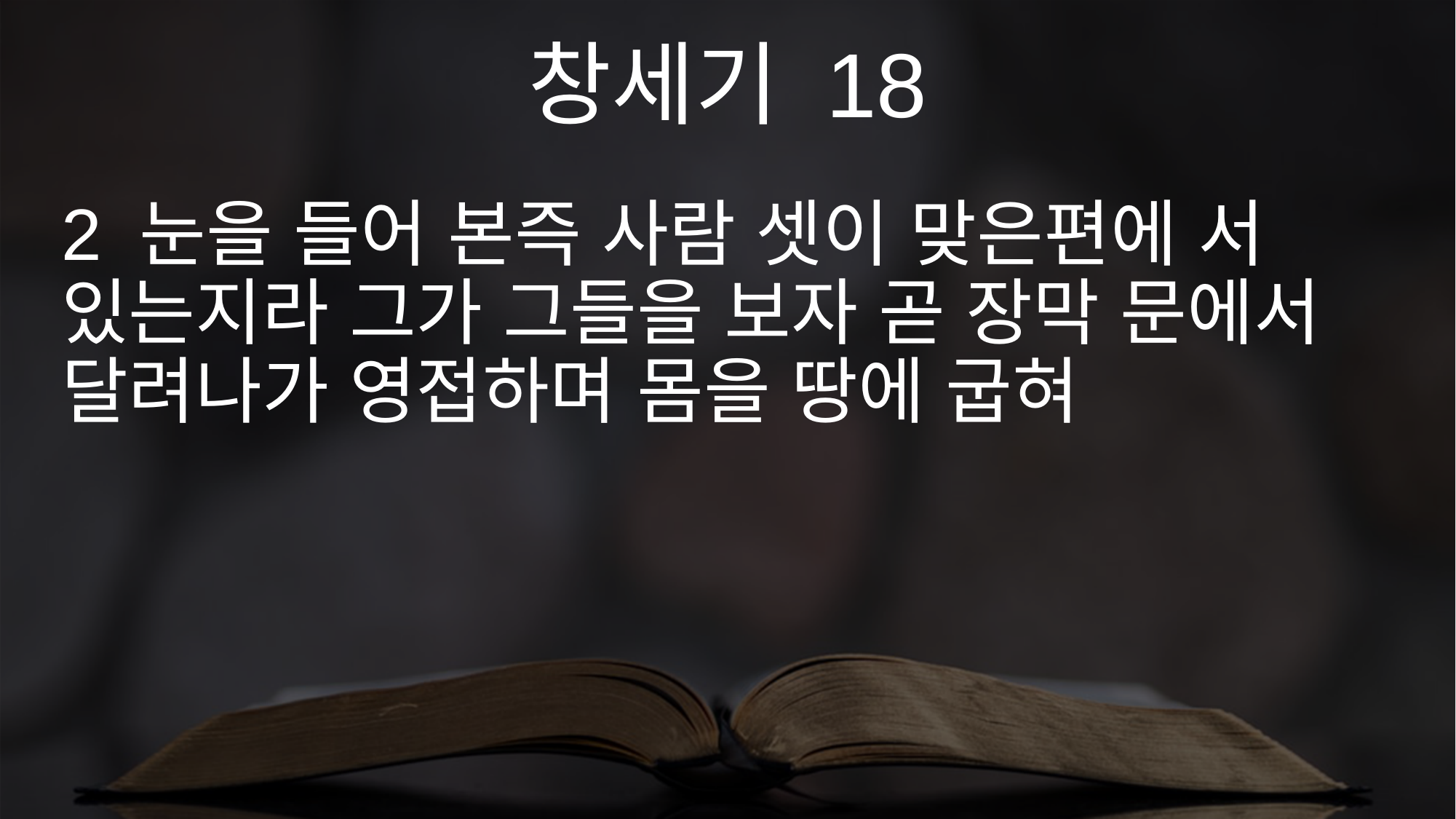

창세기 18
2 눈을 들어 본즉 사람 셋이 맞은편에 서 있는지라 그가 그들을 보자 곧 장막 문에서 달려나가 영접하며 몸을 땅에 굽혀